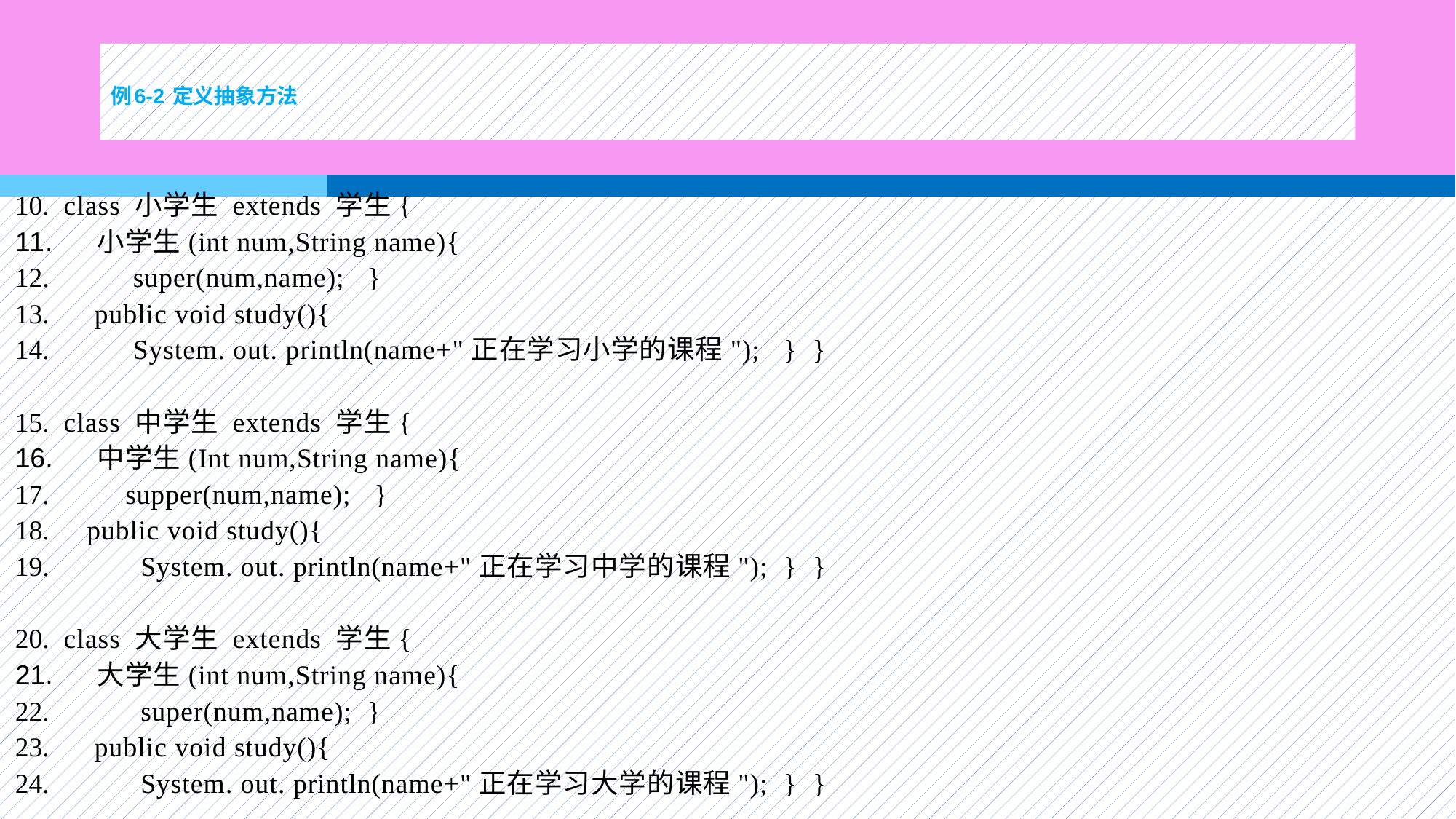

# 例6-2 定义抽象方法
 class 小学生 extends 学生{
     小学生(int num,String name){
          super(num,name);   }
     public void study(){
          System. out. println(name+"正在学习小学的课程");   }  }

 class 中学生 extends 学生{
     中学生(Int num,String name){
         supper(num,name);   }
    public void study(){
           System. out. println(name+"正在学习中学的课程");  }  }

 class 大学生 extends 学生{
     大学生(int num,String name){
           super(num,name);  }
     public void study(){
           System. out. println(name+"正在学习大学的课程");  }  }